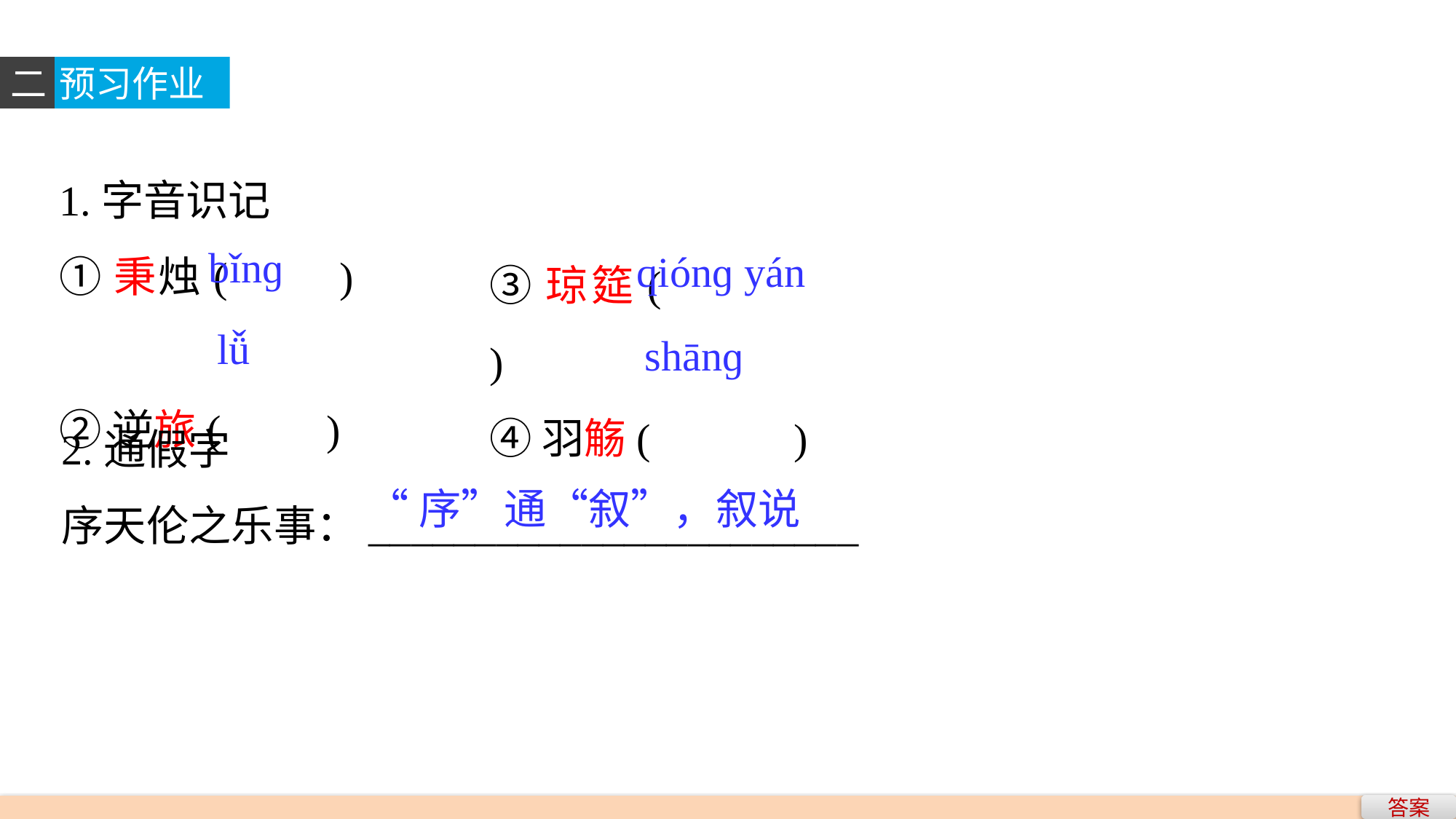

二
预习作业
1.字音识记
①秉烛(　　)
②逆旅(　　)
③琼筵(　　	)
④羽觞(　　    )
bǐnɡ
qiónɡ yán
lǚ
shānɡ
2.通假字
序天伦之乐事：_______________________
“序”通“叙”，叙说
答案